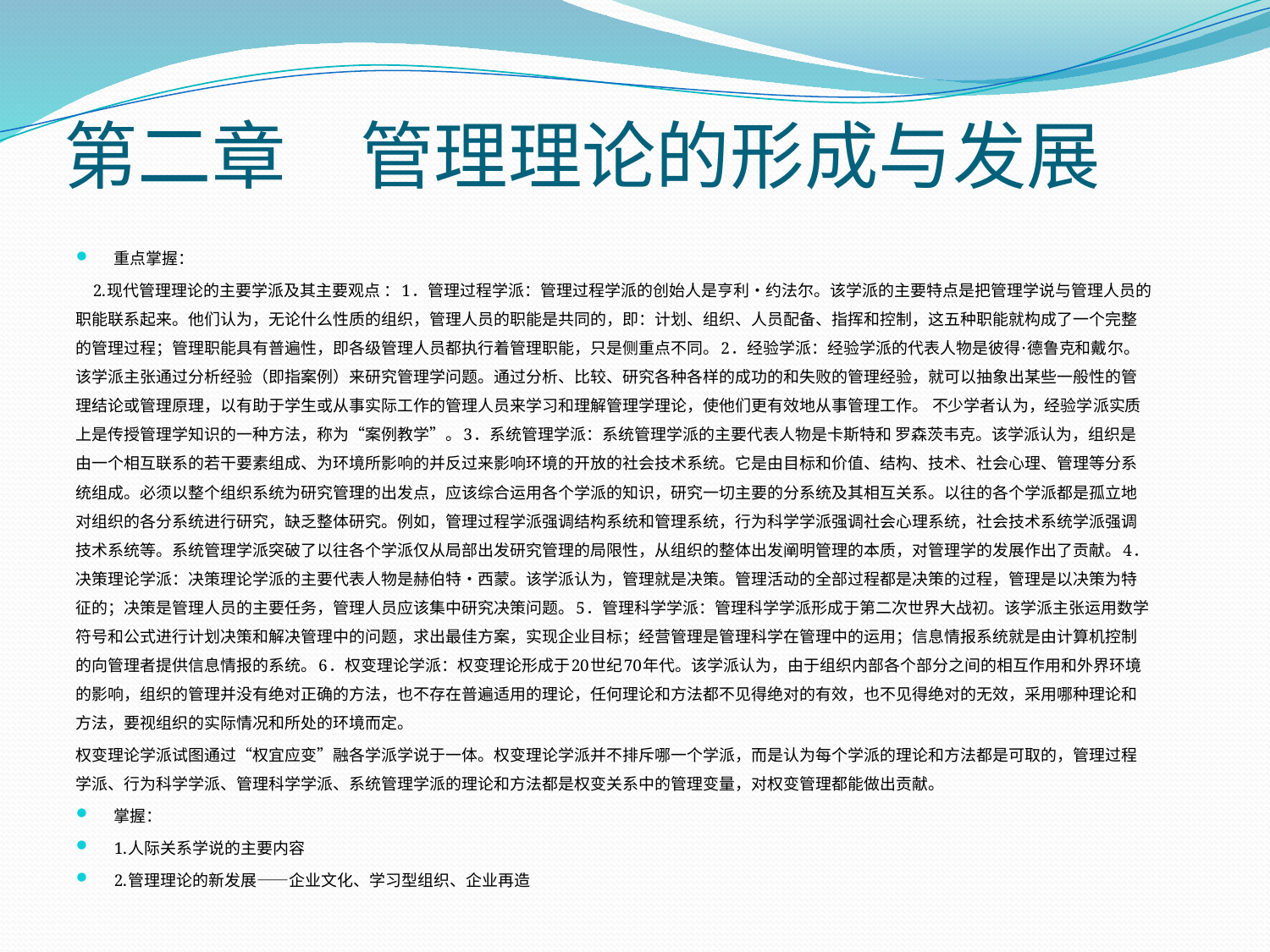

# 第二章　管理理论的形成与发展
重点掌握：
    2.现代管理理论的主要学派及其主要观点 ：1．管理过程学派：管理过程学派的创始人是亨利•约法尔。该学派的主要特点是把管理学说与管理人员的职能联系起来。他们认为，无论什么性质的组织，管理人员的职能是共同的，即：计划、组织、人员配备、指挥和控制，这五种职能就构成了一个完整的管理过程；管理职能具有普遍性，即各级管理人员都执行着管理职能，只是侧重点不同。2．经验学派：经验学派的代表人物是彼得·德鲁克和戴尔。该学派主张通过分析经验（即指案例）来研究管理学问题。通过分析、比较、研究各种各样的成功的和失败的管理经验，就可以抽象出某些一般性的管理结论或管理原理，以有助于学生或从事实际工作的管理人员来学习和理解管理学理论，使他们更有效地从事管理工作。 不少学者认为，经验学派实质上是传授管理学知识的一种方法，称为“案例教学”。3．系统管理学派：系统管理学派的主要代表人物是卡斯特和 罗森茨韦克。该学派认为，组织是由一个相互联系的若干要素组成、为环境所影响的并反过来影响环境的开放的社会技术系统。它是由目标和价值、结构、技术、社会心理、管理等分系统组成。必须以整个组织系统为研究管理的出发点，应该综合运用各个学派的知识，研究一切主要的分系统及其相互关系。以往的各个学派都是孤立地对组织的各分系统进行研究，缺乏整体研究。例如，管理过程学派强调结构系统和管理系统，行为科学学派强调社会心理系统，社会技术系统学派强调技术系统等。系统管理学派突破了以往各个学派仅从局部出发研究管理的局限性，从组织的整体出发阐明管理的本质，对管理学的发展作出了贡献。4．决策理论学派：决策理论学派的主要代表人物是赫伯特•西蒙。该学派认为，管理就是决策。管理活动的全部过程都是决策的过程，管理是以决策为特征的；决策是管理人员的主要任务，管理人员应该集中研究决策问题。5．管理科学学派：管理科学学派形成于第二次世界大战初。该学派主张运用数学符号和公式进行计划决策和解决管理中的问题，求出最佳方案，实现企业目标；经营管理是管理科学在管理中的运用；信息情报系统就是由计算机控制的向管理者提供信息情报的系统。6．权变理论学派：权变理论形成于20世纪70年代。该学派认为，由于组织内部各个部分之间的相互作用和外界环境的影响，组织的管理并没有绝对正确的方法，也不存在普遍适用的理论，任何理论和方法都不见得绝对的有效，也不见得绝对的无效，采用哪种理论和方法，要视组织的实际情况和所处的环境而定。
权变理论学派试图通过“权宜应变”融各学派学说于一体。权变理论学派并不排斥哪一个学派，而是认为每个学派的理论和方法都是可取的，管理过程学派、行为科学学派、管理科学学派、系统管理学派的理论和方法都是权变关系中的管理变量，对权变管理都能做出贡献。
掌握：
1.人际关系学说的主要内容
2.管理理论的新发展——企业文化、学习型组织、企业再造